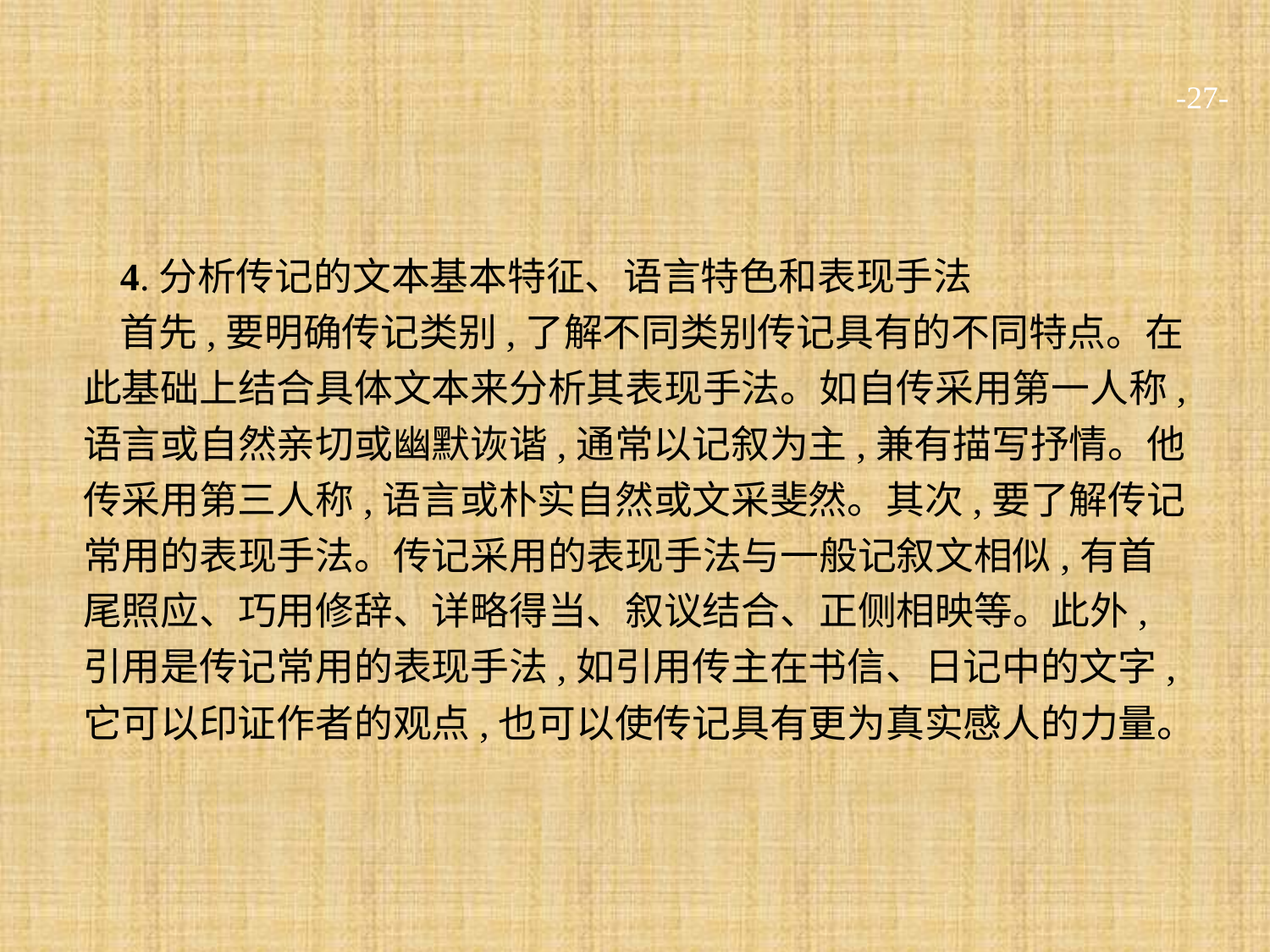

-27-
4.分析传记的文本基本特征、语言特色和表现手法
首先,要明确传记类别,了解不同类别传记具有的不同特点。在此基础上结合具体文本来分析其表现手法。如自传采用第一人称,语言或自然亲切或幽默诙谐,通常以记叙为主,兼有描写抒情。他传采用第三人称,语言或朴实自然或文采斐然。其次,要了解传记常用的表现手法。传记采用的表现手法与一般记叙文相似,有首尾照应、巧用修辞、详略得当、叙议结合、正侧相映等。此外,引用是传记常用的表现手法,如引用传主在书信、日记中的文字,它可以印证作者的观点,也可以使传记具有更为真实感人的力量。